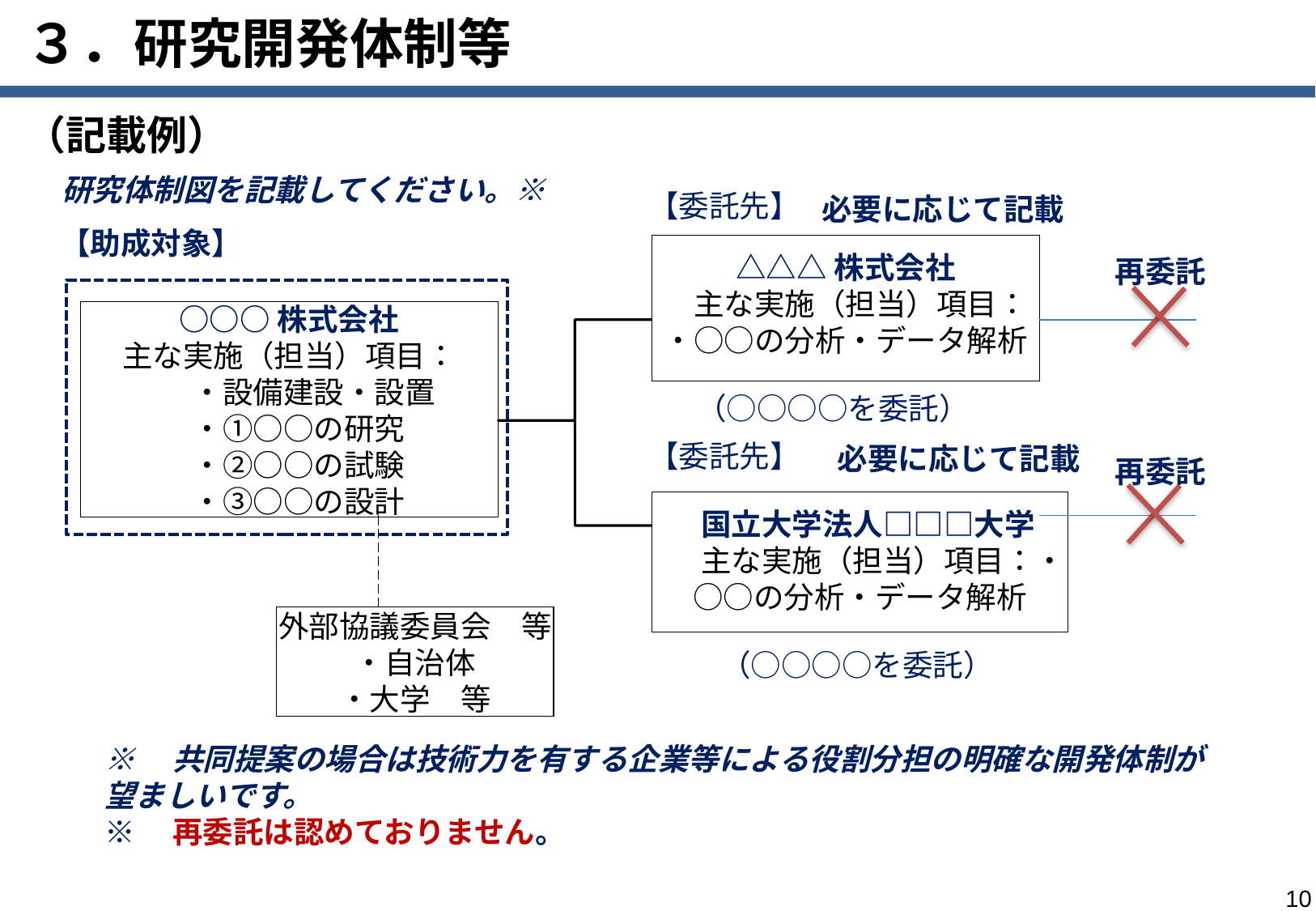

# ３．研究開発体制等
（記載例）
研究体制図を記載してください。※
【委託先】
必要に応じて記載
【助成対象】
△△△株式会社
　主な実施（担当）項目：
・○○の分析・データ解析

再委託

○○○株式会社
主な実施（担当）項目：
・設備建設・設置
・①○○の研究
・②○○の試験
・③○○の設計

（○○○○を委託）
【委託先】
必要に応じて記載
再委託
国立大学法人□□□大学
　主な実施（担当）項目：・○○の分析・データ解析
（○○○○を委託）
外部協議委員会　等
・自治体
・大学　等
（○○○○を委託）
※　共同提案の場合は技術力を有する企業等による役割分担の明確な開発体制が望ましいです。
※　再委託は認めておりません。
10